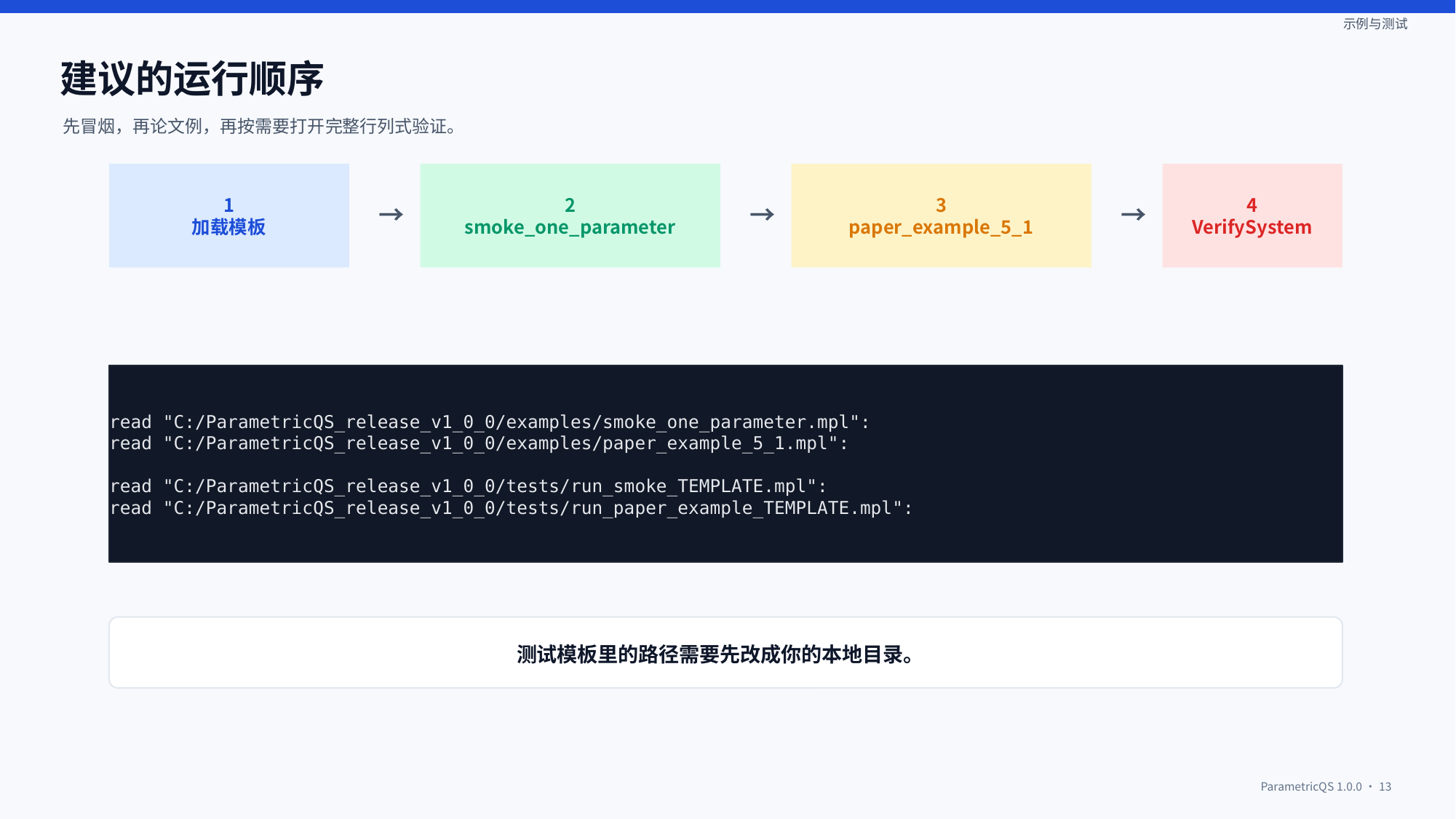

示例与测试
建议的运行顺序
先冒烟，再论文例，再按需要打开完整行列式验证。
1
加载模板
2
smoke_one_parameter
3
paper_example_5_1
4
VerifySystem
→
→
→
read "C:/ParametricQS_release_v1_0_0/examples/smoke_one_parameter.mpl":
read "C:/ParametricQS_release_v1_0_0/examples/paper_example_5_1.mpl":

read "C:/ParametricQS_release_v1_0_0/tests/run_smoke_TEMPLATE.mpl":
read "C:/ParametricQS_release_v1_0_0/tests/run_paper_example_TEMPLATE.mpl":

测试模板里的路径需要先改成你的本地目录。
ParametricQS 1.0.0 · 13